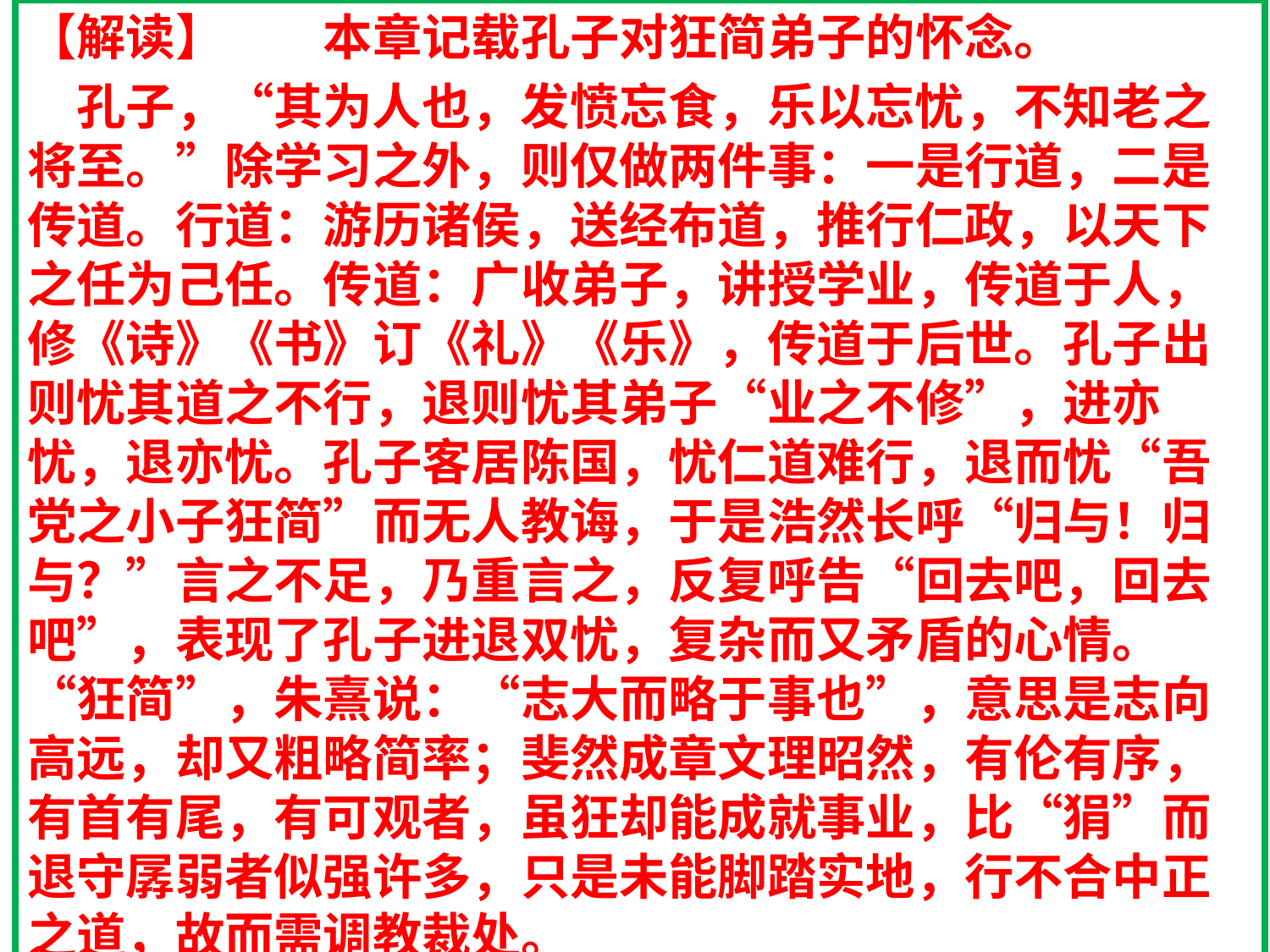

【解读】　　本章记载孔子对狂简弟子的怀念。
　孔子，“其为人也，发愤忘食，乐以忘忧，不知老之将至。”除学习之外，则仅做两件事：一是行道，二是传道。行道：游历诸侯，送经布道，推行仁政，以天下之任为己任。传道：广收弟子，讲授学业，传道于人，修《诗》《书》订《礼》《乐》，传道于后世。孔子出则忧其道之不行，退则忧其弟子“业之不修”，进亦忧，退亦忧。孔子客居陈国，忧仁道难行，退而忧“吾党之小子狂简”而无人教诲，于是浩然长呼“归与！归与？”言之不足，乃重言之，反复呼告“回去吧，回去吧”，表现了孔子进退双忧，复杂而又矛盾的心情。“狂简”，朱熹说：“志大而略于事也”，意思是志向高远，却又粗略简率；斐然成章文理昭然，有伦有序，有首有尾，有可观者，虽狂却能成就事业，比“狷”而退守孱弱者似强许多，只是未能脚踏实地，行不合中正之道，故而需调教裁处。